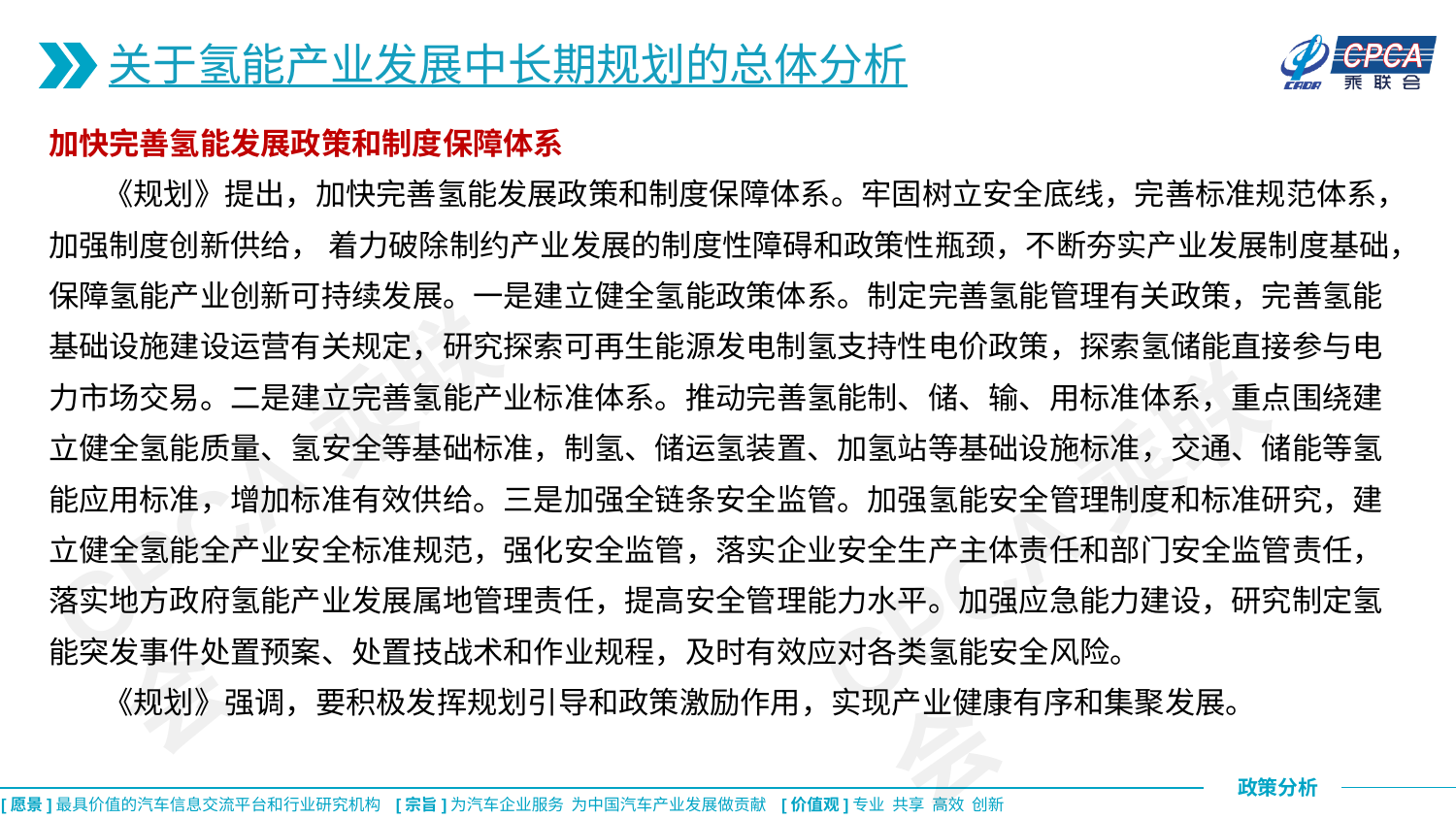

关于氢能产业发展中长期规划的总体分析
加快完善氢能发展政策和制度保障体系
       《规划》提出，加快完善氢能发展政策和制度保障体系。牢固树立安全底线，完善标准规范体系，加强制度创新供给， 着力破除制约产业发展的制度性障碍和政策性瓶颈，不断夯实产业发展制度基础，保障氢能产业创新可持续发展。一是建立健全氢能政策体系。制定完善氢能管理有关政策，完善氢能基础设施建设运营有关规定，研究探索可再生能源发电制氢支持性电价政策，探索氢储能直接参与电力市场交易。二是建立完善氢能产业标准体系。推动完善氢能制、储、输、用标准体系，重点围绕建立健全氢能质量、氢安全等基础标准，制氢、储运氢装置、加氢站等基础设施标准，交通、储能等氢能应用标准，增加标准有效供给。三是加强全链条安全监管。加强氢能安全管理制度和标准研究，建立健全氢能全产业安全标准规范，强化安全监管，落实企业安全生产主体责任和部门安全监管责任，落实地方政府氢能产业发展属地管理责任，提高安全管理能力水平。加强应急能力建设，研究制定氢能突发事件处置预案、处置技战术和作业规程，及时有效应对各类氢能安全风险。
       《规划》强调，要积极发挥规划引导和政策激励作用，实现产业健康有序和集聚发展。
CPCA乘联会
CPCA乘联会